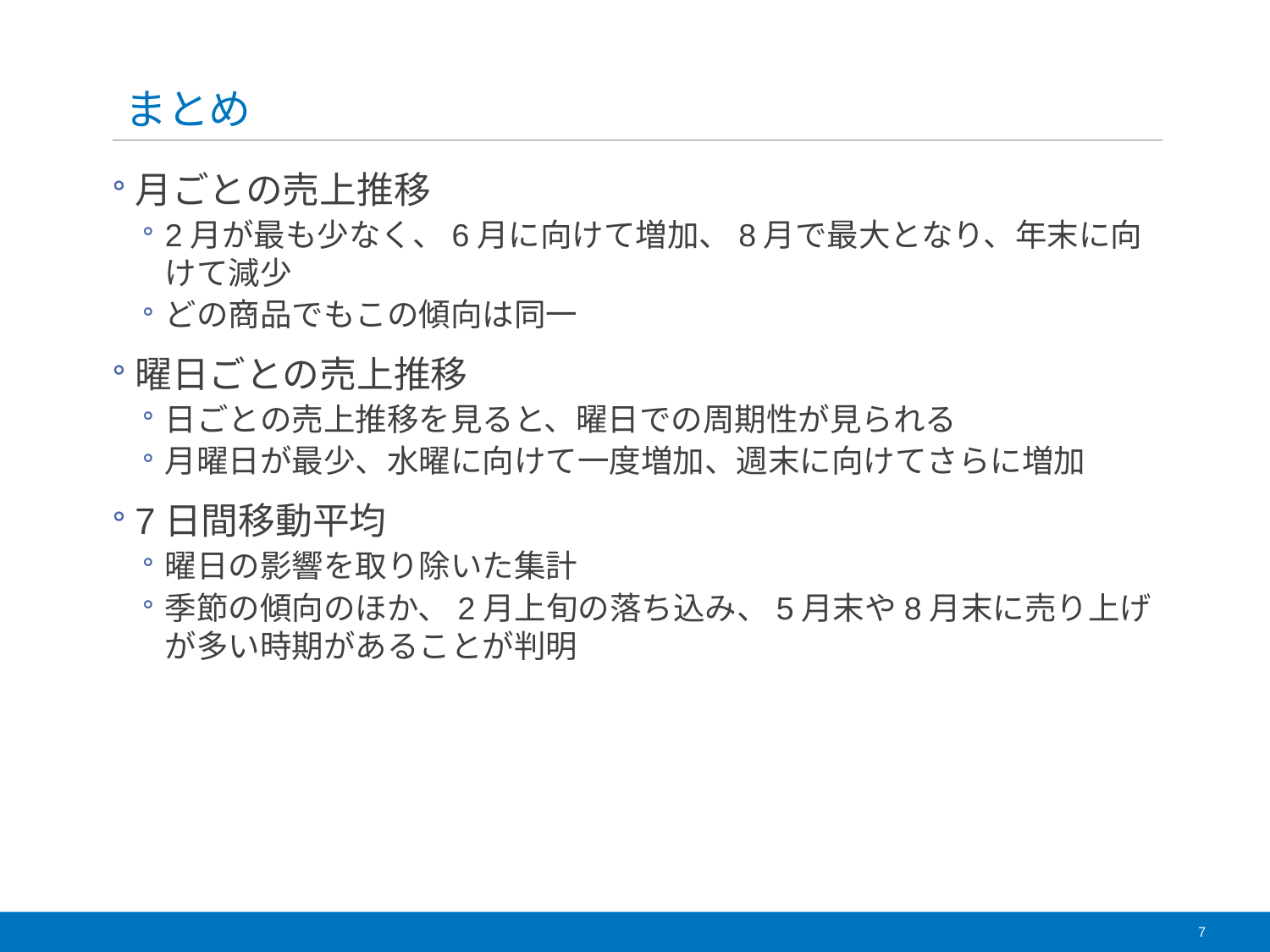

# まとめ
月ごとの売上推移
2月が最も少なく、6月に向けて増加、8月で最大となり、年末に向けて減少
どの商品でもこの傾向は同一
曜日ごとの売上推移
日ごとの売上推移を見ると、曜日での周期性が見られる
月曜日が最少、水曜に向けて一度増加、週末に向けてさらに増加
7日間移動平均
曜日の影響を取り除いた集計
季節の傾向のほか、2月上旬の落ち込み、5月末や8月末に売り上げが多い時期があることが判明
7